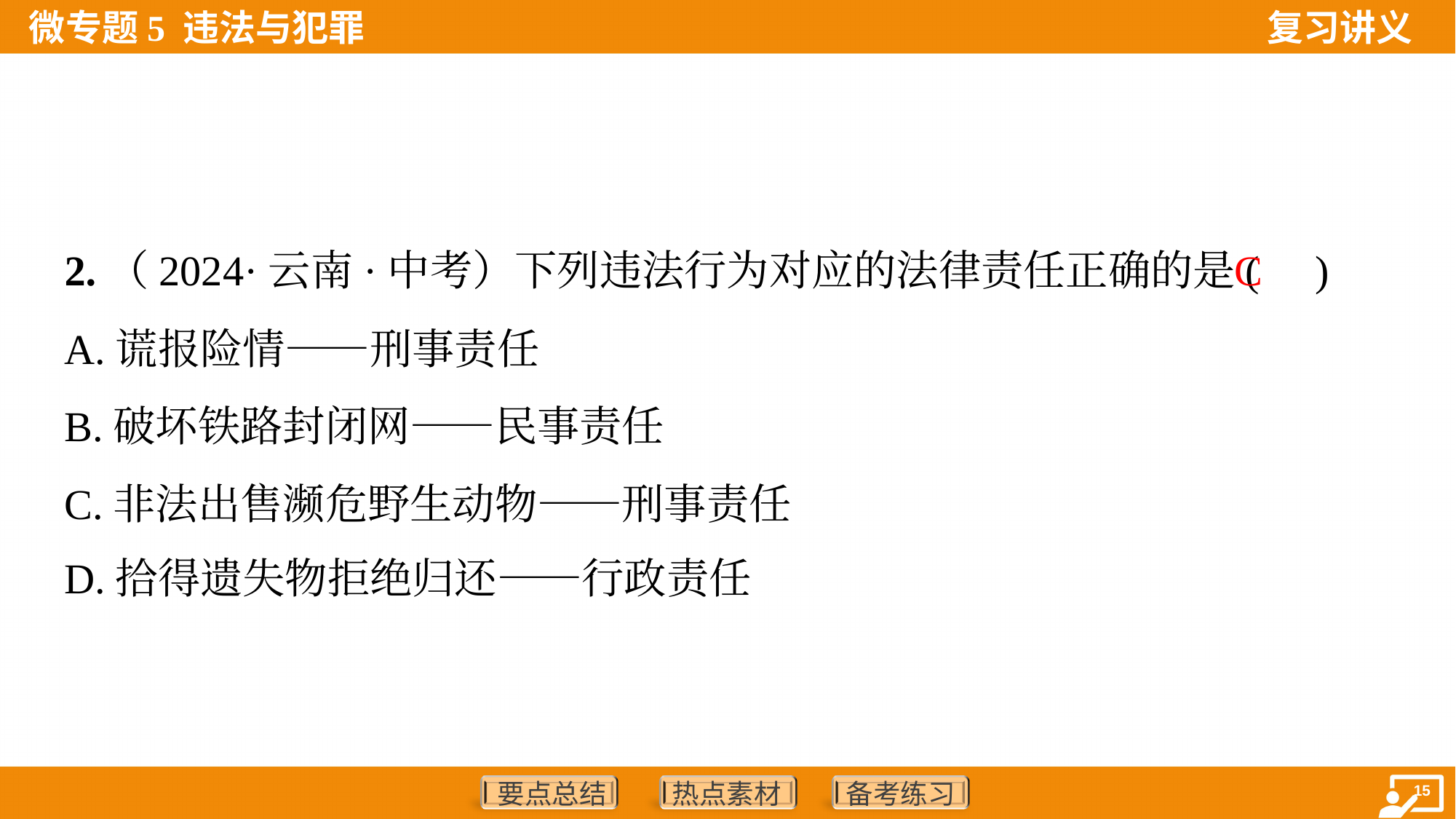

C
2.（2024·云南·中考）下列违法行为对应的法律责任正确的是(     )
A.谎报险情——刑事责任
B.破坏铁路封闭网——民事责任
C.非法出售濒危野生动物——刑事责任
D.拾得遗失物拒绝归还——行政责任